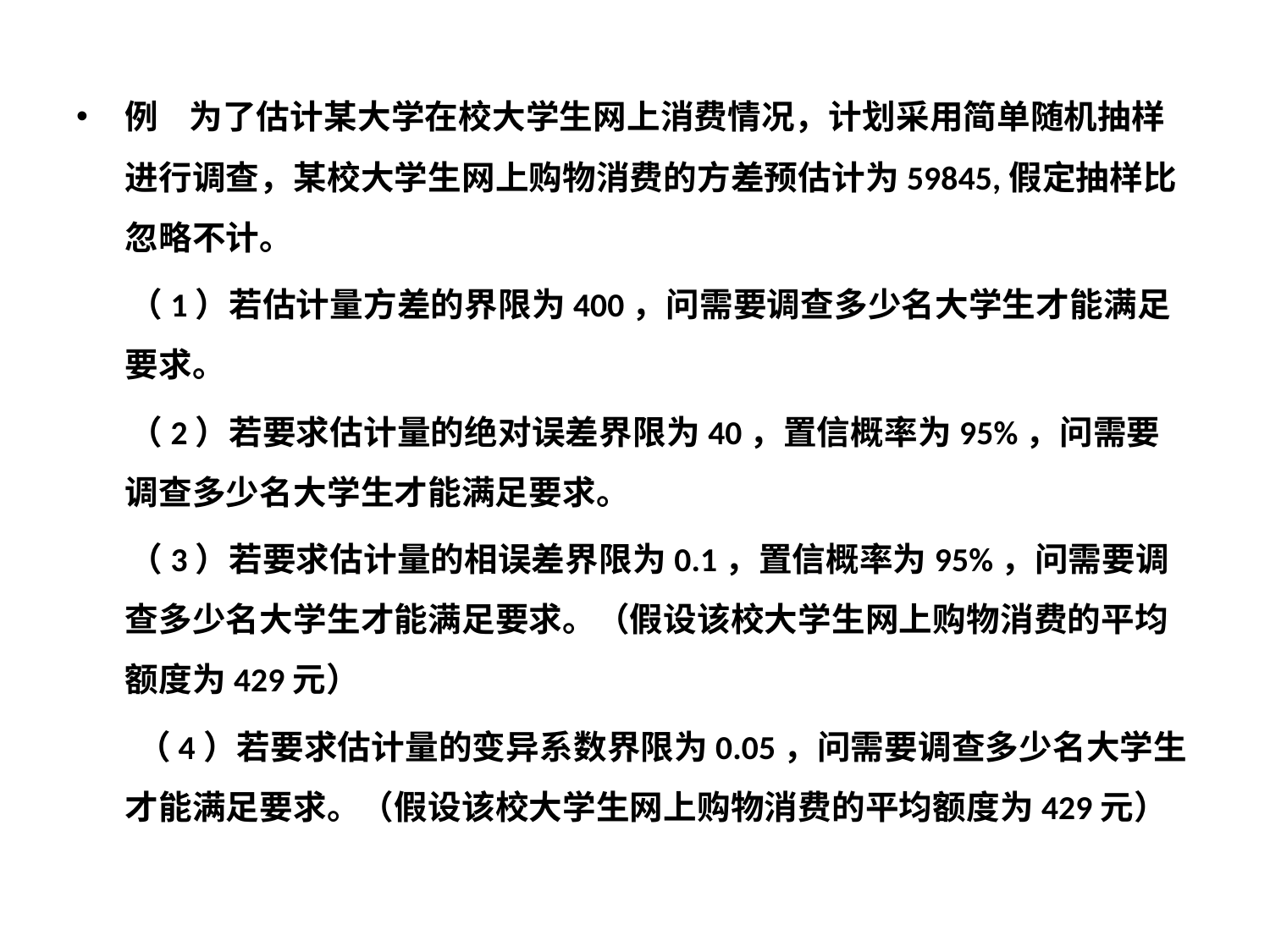

例    为了估计某大学在校大学生网上消费情况，计划采用简单随机抽样进行调查，某校大学生网上购物消费的方差预估计为59845,假定抽样比忽略不计。
      （1）若估计量方差的界限为400，问需要调查多少名大学生才能满足 要求。
      （2）若要求估计量的绝对误差界限为40，置信概率为95%，问需要调查多少名大学生才能满足要求。
      （3）若要求估计量的相误差界限为0.1，置信概率为95%，问需要调查多少名大学生才能满足要求。（假设该校大学生网上购物消费的平均额度为429元）
       （4）若要求估计量的变异系数界限为0.05，问需要调查多少名大学生才能满足要求。（假设该校大学生网上购物消费的平均额度为429元）